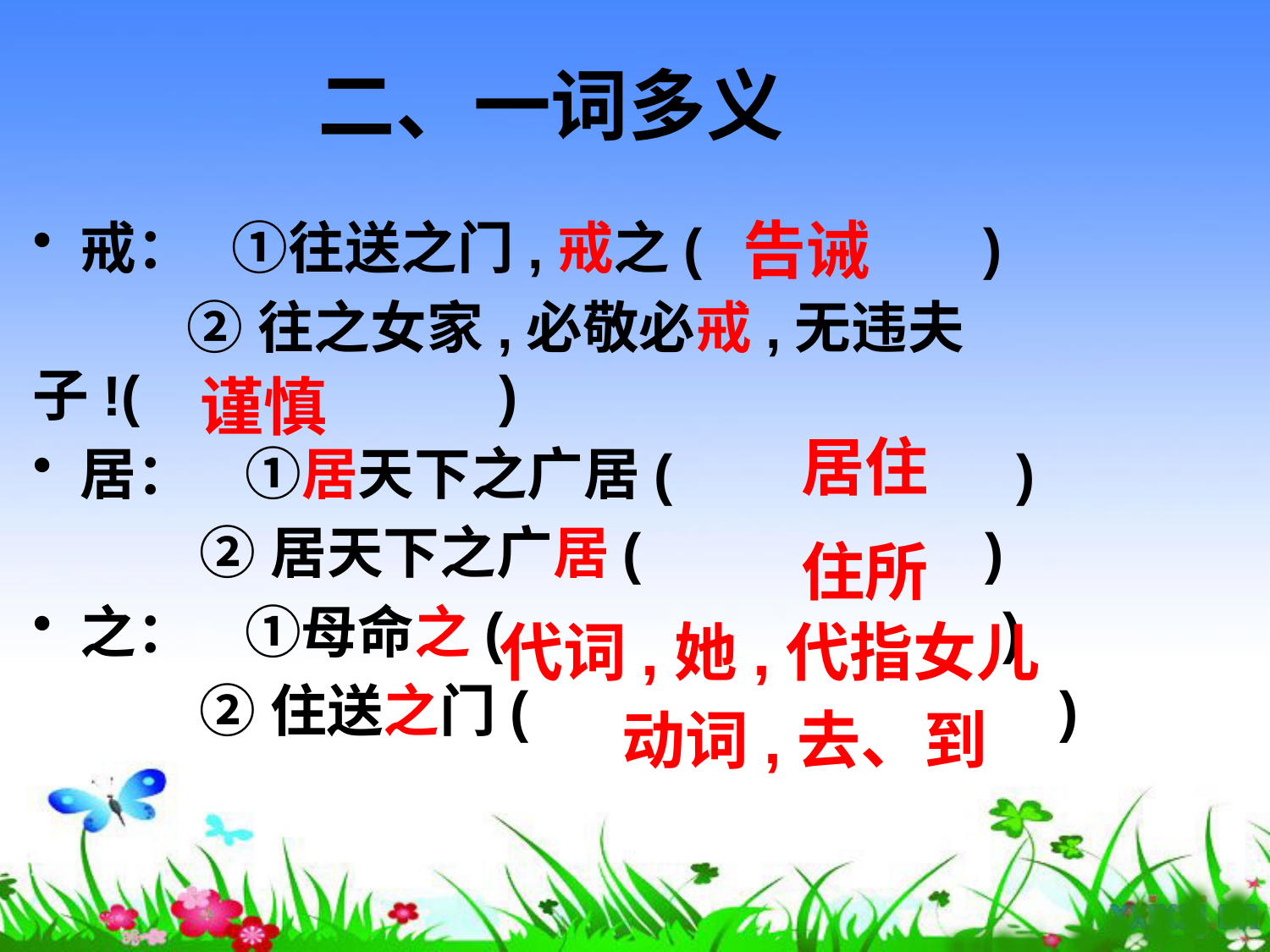

# 二、一词多义

戒：   ①往送之门,戒之(                  )
            ②往之女家,必敬必戒,无违夫                        子!(                       )
居：    ①居天下之广居(                      )
             ②居天下之广居(                      )
之：    ①母命之(                                )
             ②住送之门(                                  )
告诫
谨慎
居住
住所
代词,她,代指女儿
动词,去、到